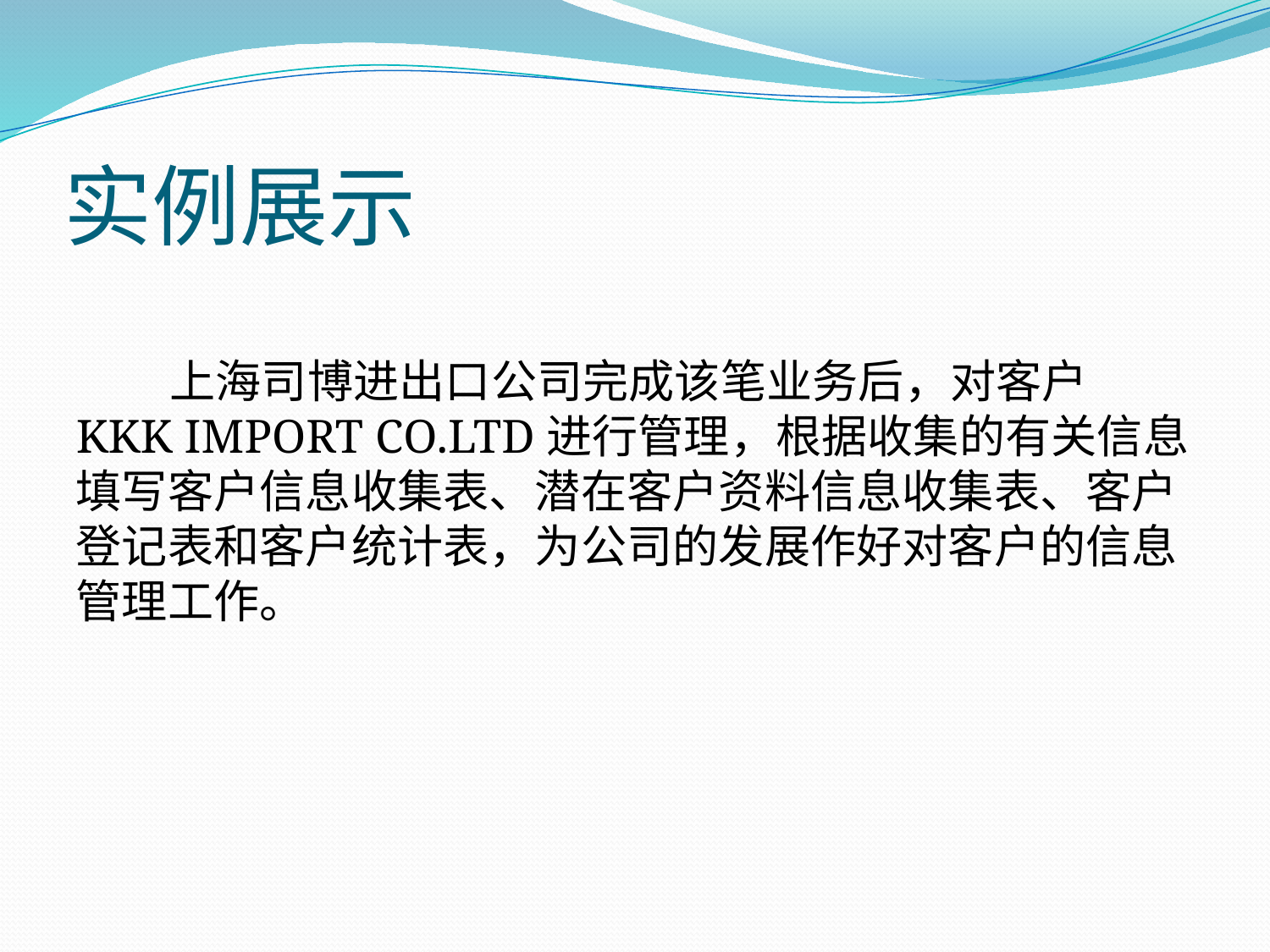

# 实例展示
        上海司博进出口公司完成该笔业务后，对客户KKK IMPORT CO.LTD进行管理，根据收集的有关信息填写客户信息收集表、潜在客户资料信息收集表、客户登记表和客户统计表，为公司的发展作好对客户的信息管理工作。